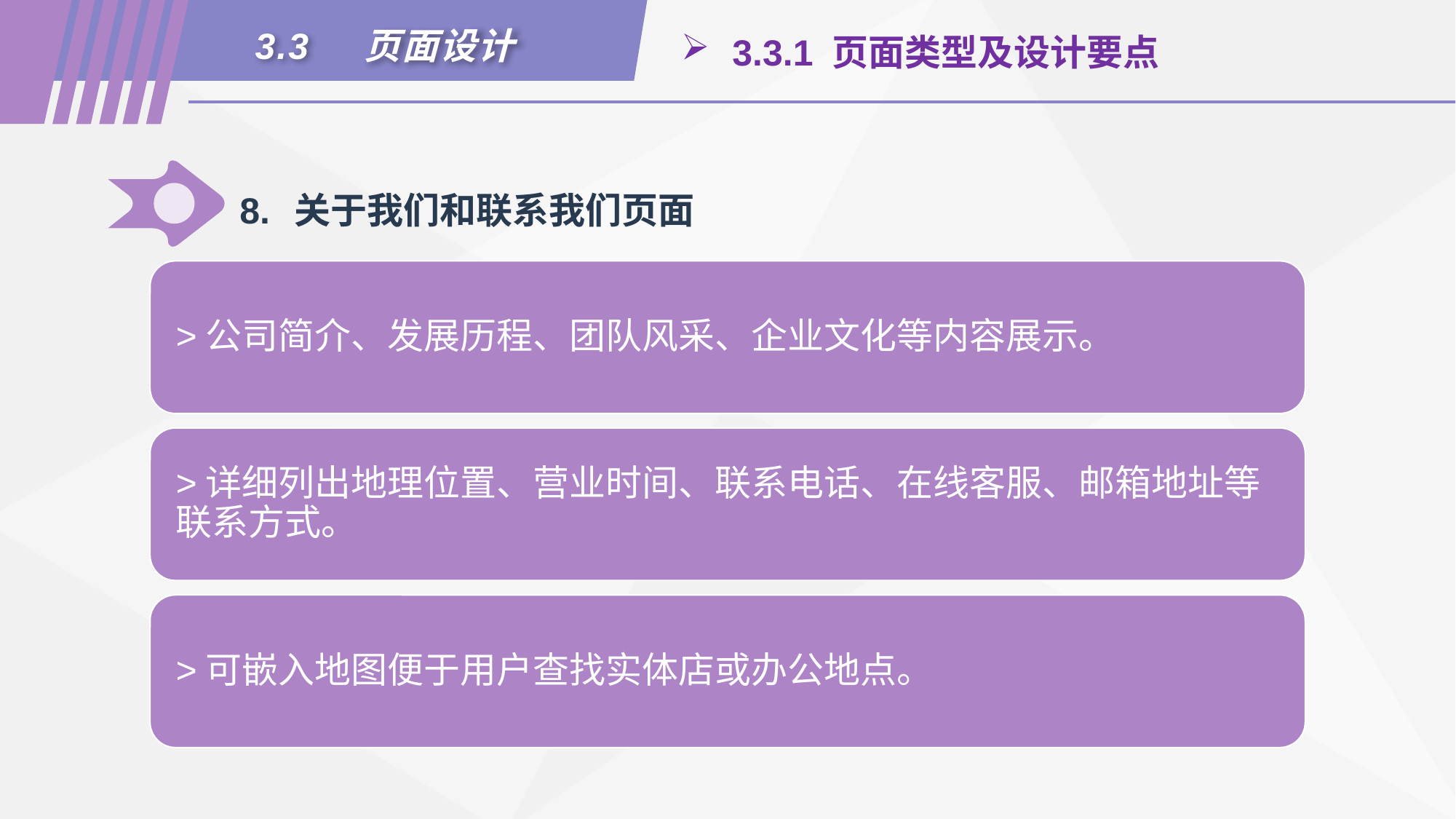

3.3	页面设计
 3.3.1 页面类型及设计要点

8.	关于我们和联系我们页面
>公司简介、发展历程、团队风采、企业文化等内容展示。
>详细列出地理位置、营业时间、联系电话、在线客服、邮箱地址等联系方式。
>可嵌入地图便于用户查找实体店或办公地点。